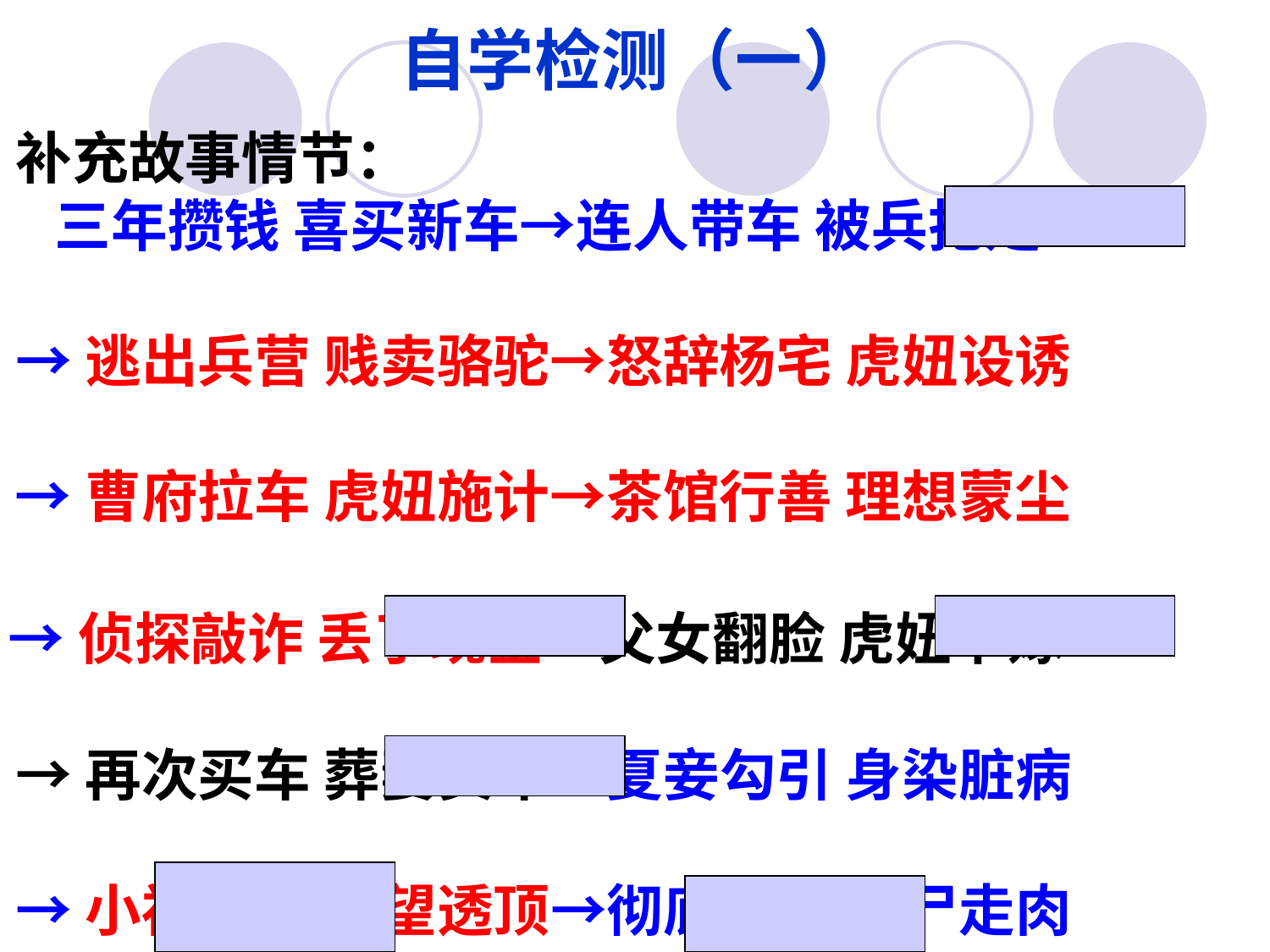

# 自学检测（一）
    补充故事情节：
       三年攒钱 喜买新车→连人带车 被兵抢走

     →逃出兵营 贱卖骆驼→怒辞杨宅 虎妞设诱

     →曹府拉车 虎妞施计→茶馆行善 理想蒙尘

    →侦探敲诈 丢了现金→父女翻脸 虎妞下嫁

     →再次买车 葬妻卖车→夏妾勾引 身染脏病

     →小福子死 绝望透顶→彻底堕落 行尸走肉